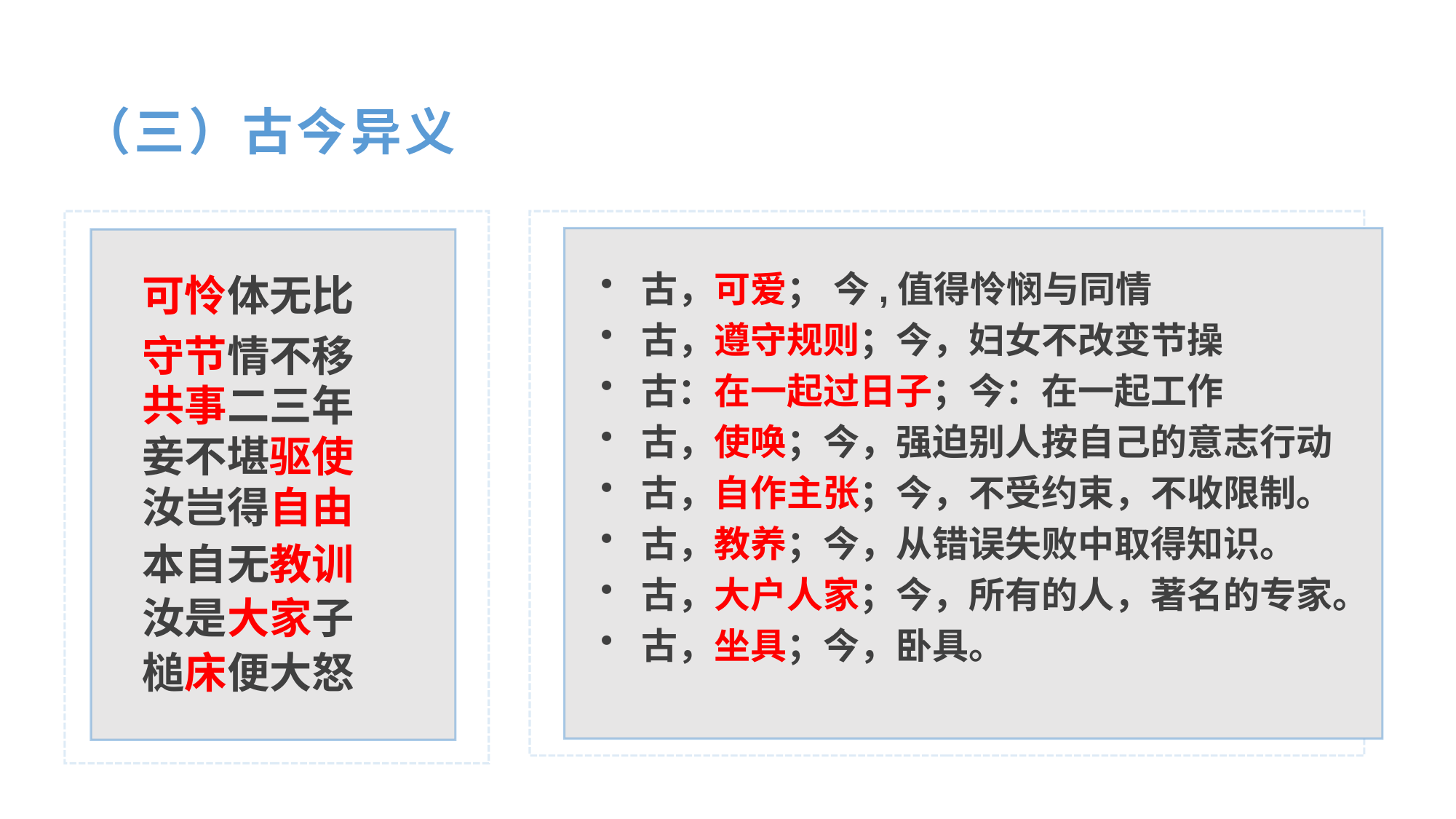

（三）古今异义

可怜体无比
守节情不移
共事二三年
妾不堪驱使
汝岂得自由
本自无教训
汝是大家子
槌床便大怒
古，可爱； 今,值得怜悯与同情
古，遵守规则；今，妇女不改变节操
古：在一起过日子；今：在一起工作
古，使唤；今，强迫别人按自己的意志行动
古，自作主张；今，不受约束，不收限制。
古，教养；今，从错误失败中取得知识。
古，大户人家；今，所有的人，著名的专家。
古，坐具；今，卧具。